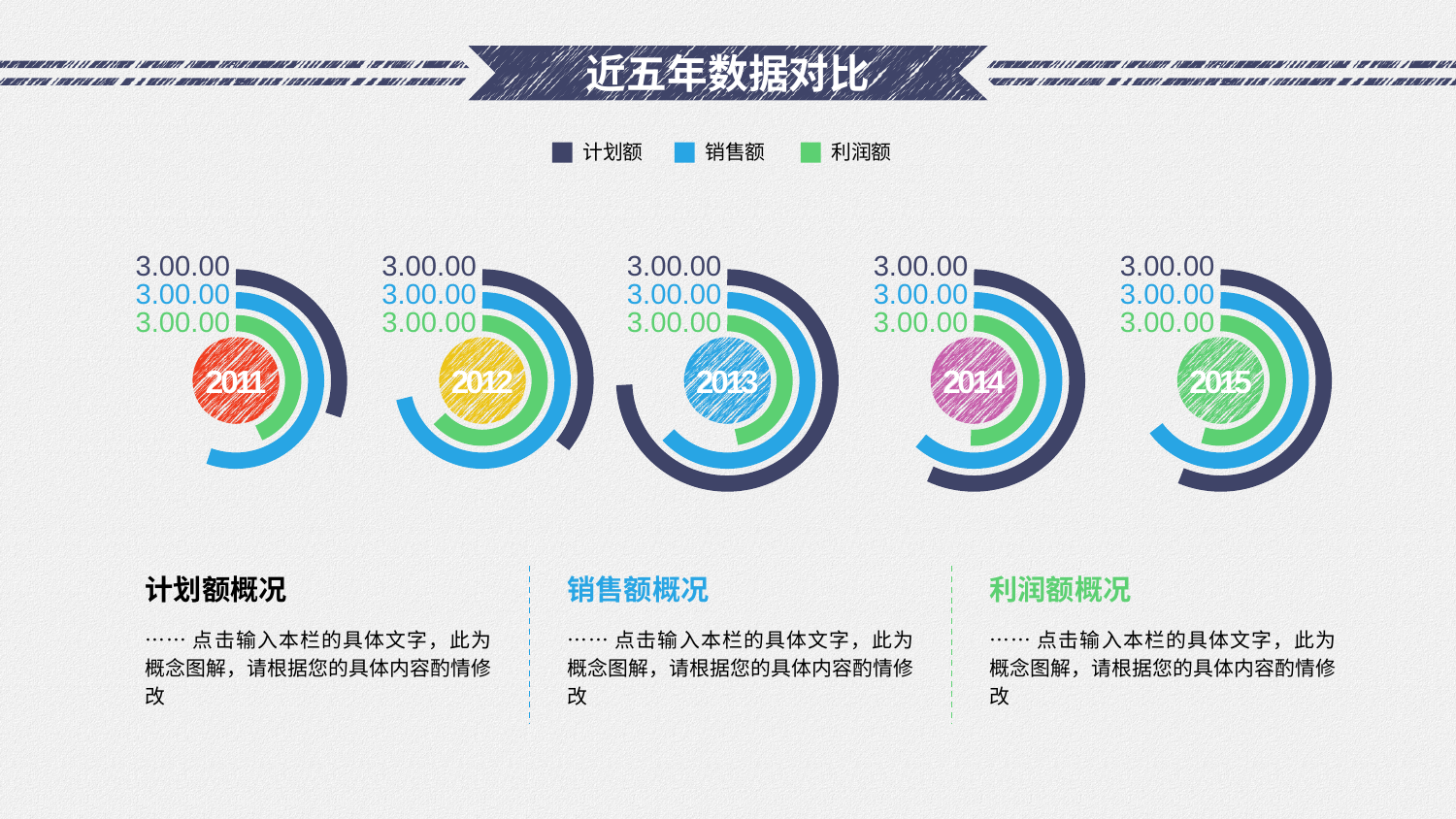

# 近五年数据对比
计划额
销售额
利润额

3.00.00
3.00.00
3.00.00
3.00.00
3.00.00

3.00.00
3.00.00
3.00.00
3.00.00
3.00.00

3.00.00
3.00.00
3.00.00
3.00.00
3.00.00

2011
2012
2013
2014
2015
计划额概况
销售额概况
利润额概况
……点击输入本栏的具体文字，此为概念图解，请根据您的具体内容酌情修改
……点击输入本栏的具体文字，此为概念图解，请根据您的具体内容酌情修改
……点击输入本栏的具体文字，此为概念图解，请根据您的具体内容酌情修改